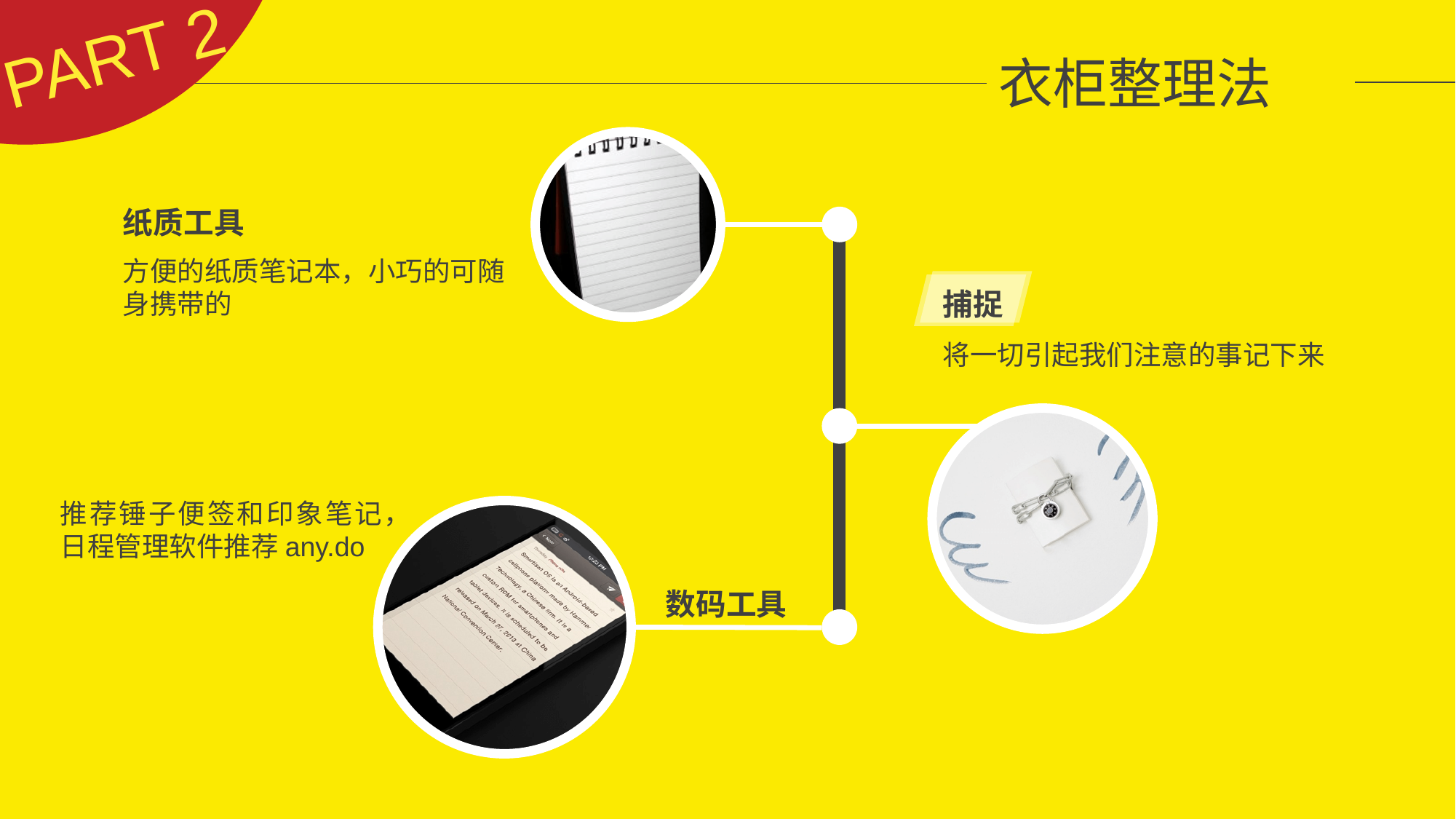

PART 2
   衣柜整理法

纸质工具

方便的纸质笔记本，小巧的可随身携带的
捕捉
将一切引起我们注意的事记下来

推荐锤子便签和印象笔记，日程管理软件推荐any.do

数码工具